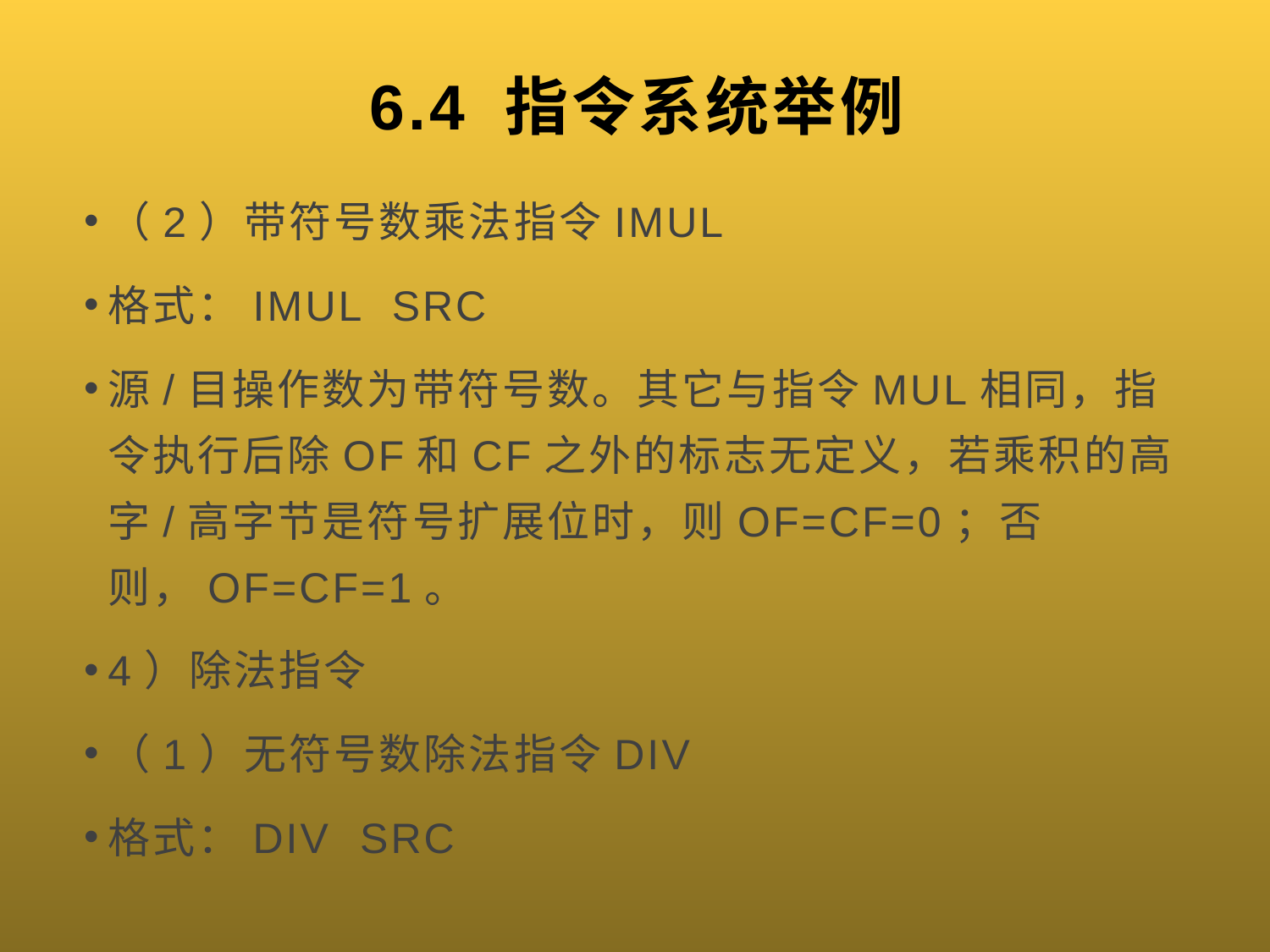

# 6.4 指令系统举例
（2）带符号数乘法指令IMUL
格式：IMUL  SRC
源/目操作数为带符号数。其它与指令MUL相同，指令执行后除OF和CF之外的标志无定义，若乘积的高字/高字节是符号扩展位时，则OF=CF=0；否则，OF=CF=1。
4）除法指令
（1）无符号数除法指令DIV
格式：DIV  SRC